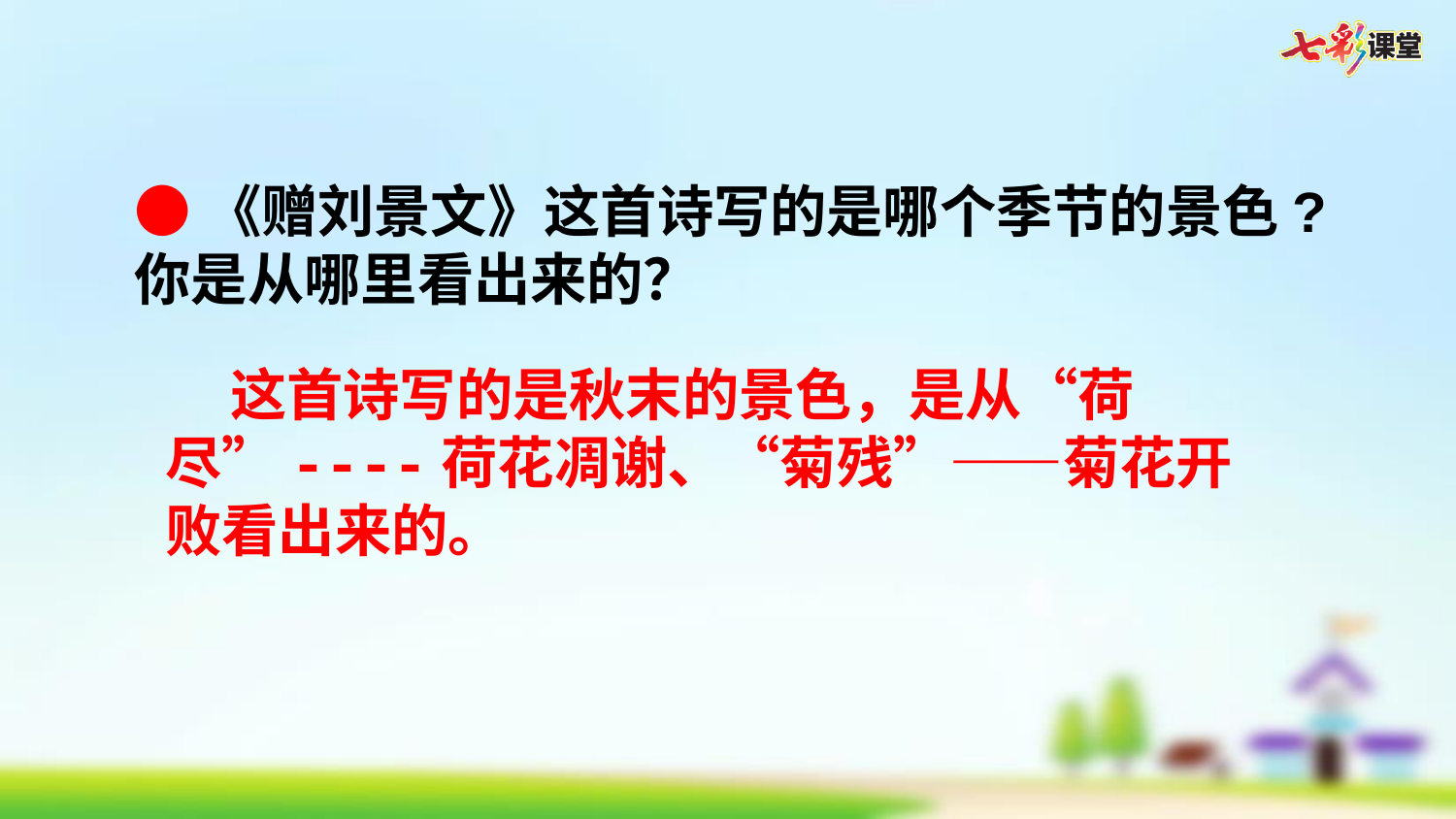

●《赠刘景文》这首诗写的是哪个季节的景色?你是从哪里看出来的？
    这首诗写的是秋末的景色，是从“荷尽”----荷花凋谢、“菊残”——菊花开败看出来的。